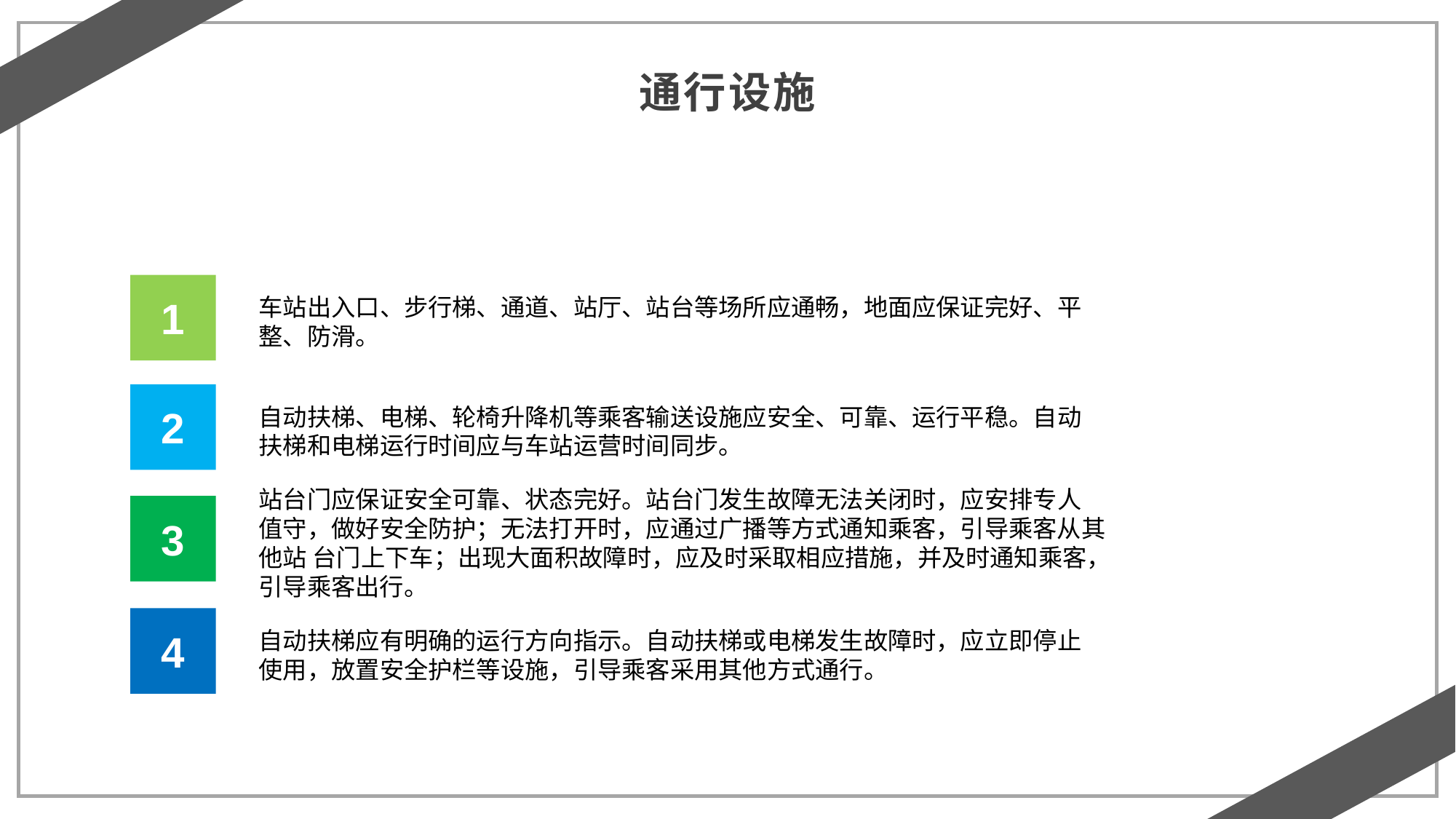

通行设施
1
车站出入口、步行梯、通道、站厅、站台等场所应通畅，地面应保证完好、平
整、防滑。
2
自动扶梯、电梯、轮椅升降机等乘客输送设施应安全、可靠、运行平稳。自动
扶梯和电梯运行时间应与车站运营时间同步。
站台门应保证安全可靠、状态完好。站台门发生故障无法关闭时，应安排专人 值守，做好安全防护；无法打开时，应通过广播等方式通知乘客，引导乘客从其他站 台门上下车；出现大面积故障时，应及时采取相应措施，并及时通知乘客，引导乘客出行。
3
4
自动扶梯应有明确的运行方向指示。自动扶梯或电梯发生故障时，应立即停止
使用，放置安全护栏等设施，引导乘客采用其他方式通行。